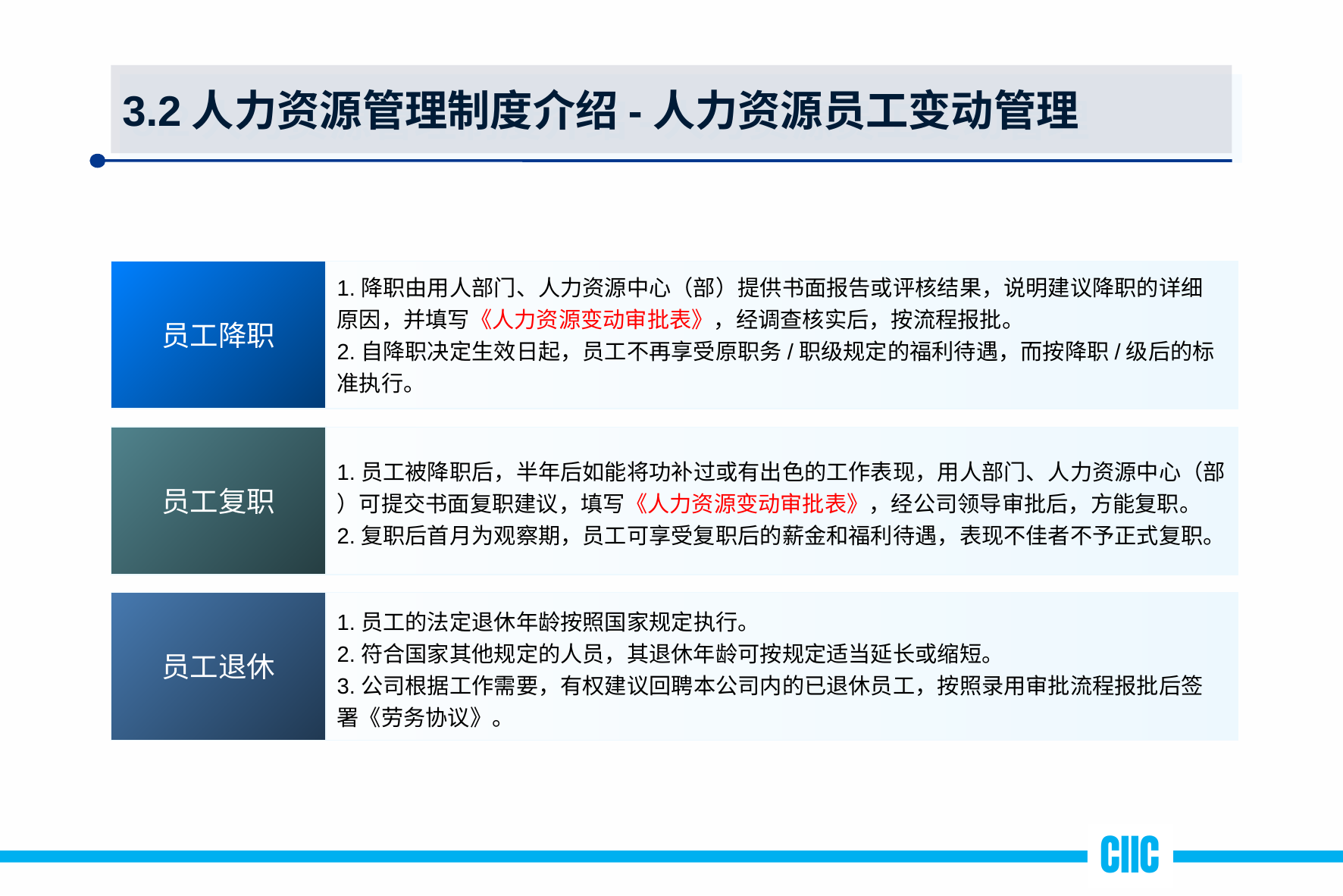

3.2人力资源管理制度介绍-人力资源员工变动管理

员工降职

1.降职由用人部门、人力资源中心（部）提供书面报告或评核结果，说明建议降职的详细
原因，并填写《人力资源变动审批表》，经调查核实后，按流程报批。
2.自降职决定生效日起，员工不再享受原职务/职级规定的福利待遇，而按降职/级后的标
准执行。

员工复职
1.员工被降职后，半年后如能将功补过或有出色的工作表现，用人部门、人力资源中心（部
）可提交书面复职建议，填写《人力资源变动审批表》，经公司领导审批后，方能复职。
2.复职后首月为观察期，员工可享受复职后的薪金和福利待遇，表现不佳者不予正式复职。
员工退休
1.员工的法定退休年龄按照国家规定执行。
2.符合国家其他规定的人员，其退休年龄可按规定适当延长或缩短。
3.公司根据工作需要，有权建议回聘本公司内的已退休员工，按照录用审批流程报批后签
署《劳务协议》。